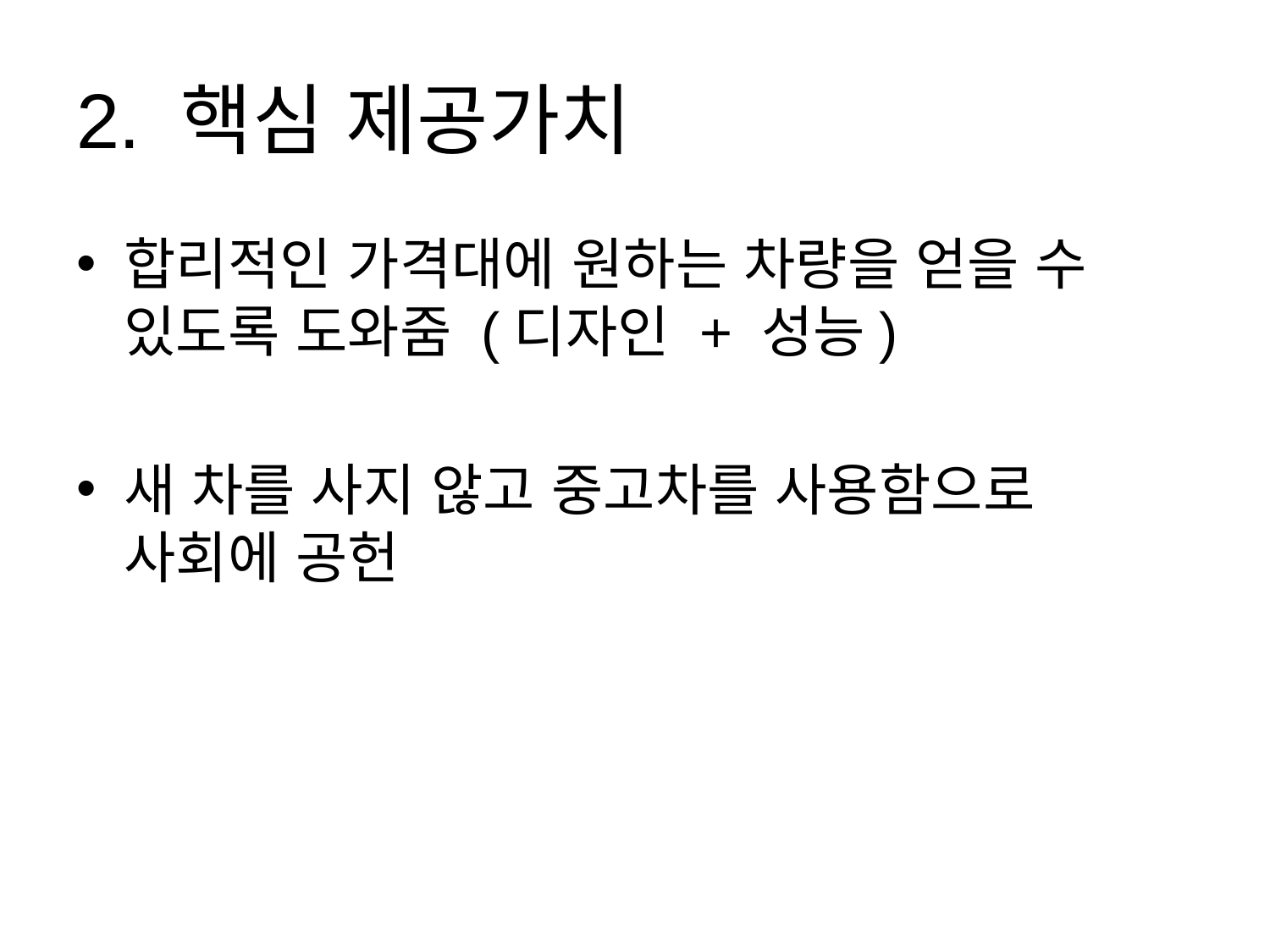

# 2. 핵심 제공가치
합리적인 가격대에 원하는 차량을 얻을 수 있도록 도와줌 (디자인 + 성능)

새 차를 사지 않고 중고차를 사용함으로 사회에 공헌